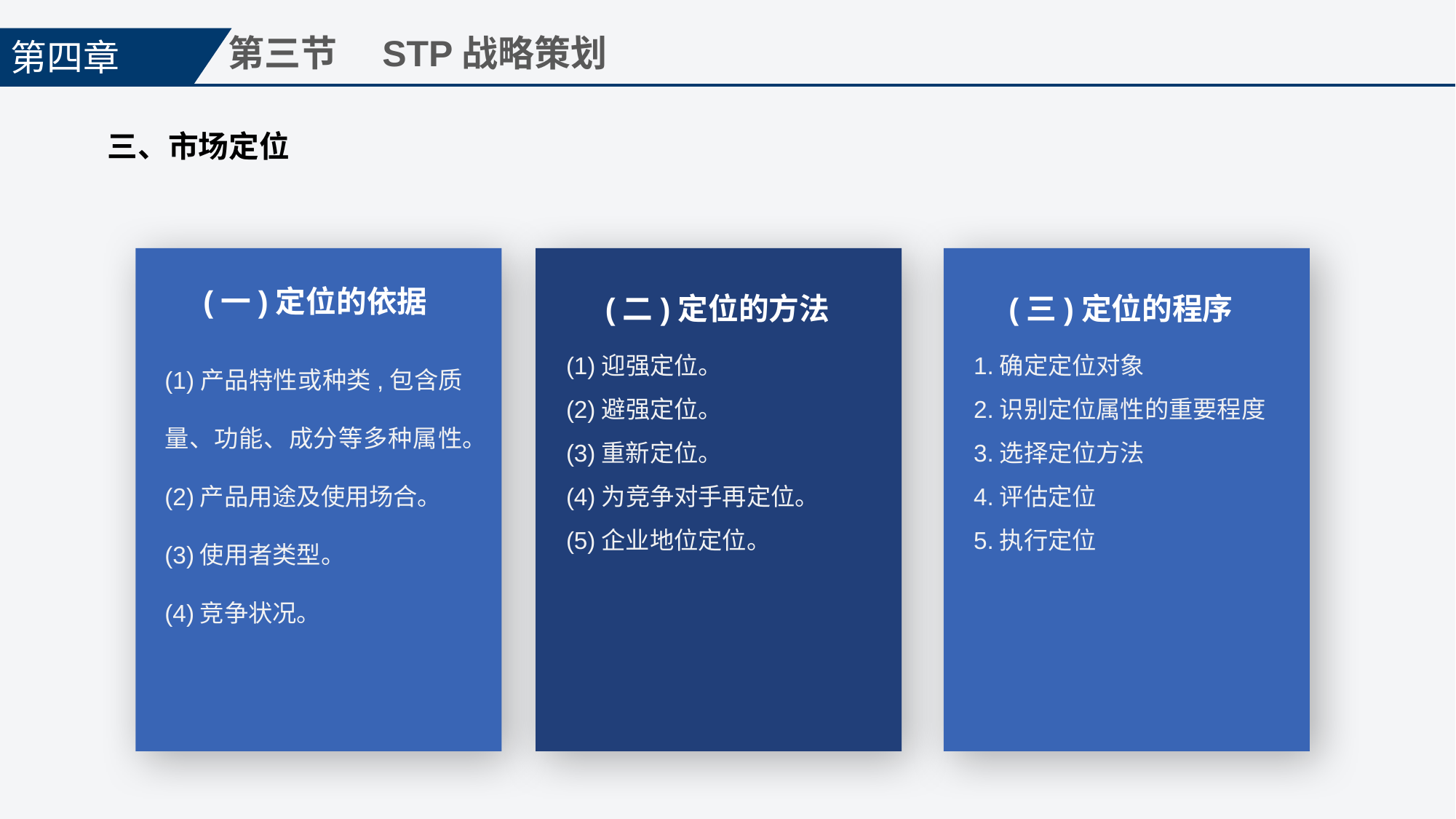

第四章
第三节　STP战略策划
三、市场定位

(一)定位的依据
(二)定位的方法
(三)定位的程序
(1)产品特性或种类,包含质量、功能、成分等多种属性。
(2)产品用途及使用场合。
(3)使用者类型。
(4)竞争状况。

(1)迎强定位。
(2)避强定位。
(3)重新定位。
(4)为竞争对手再定位。
(5)企业地位定位。
1.确定定位对象
2.识别定位属性的重要程度
3.选择定位方法
4.评估定位
5.执行定位